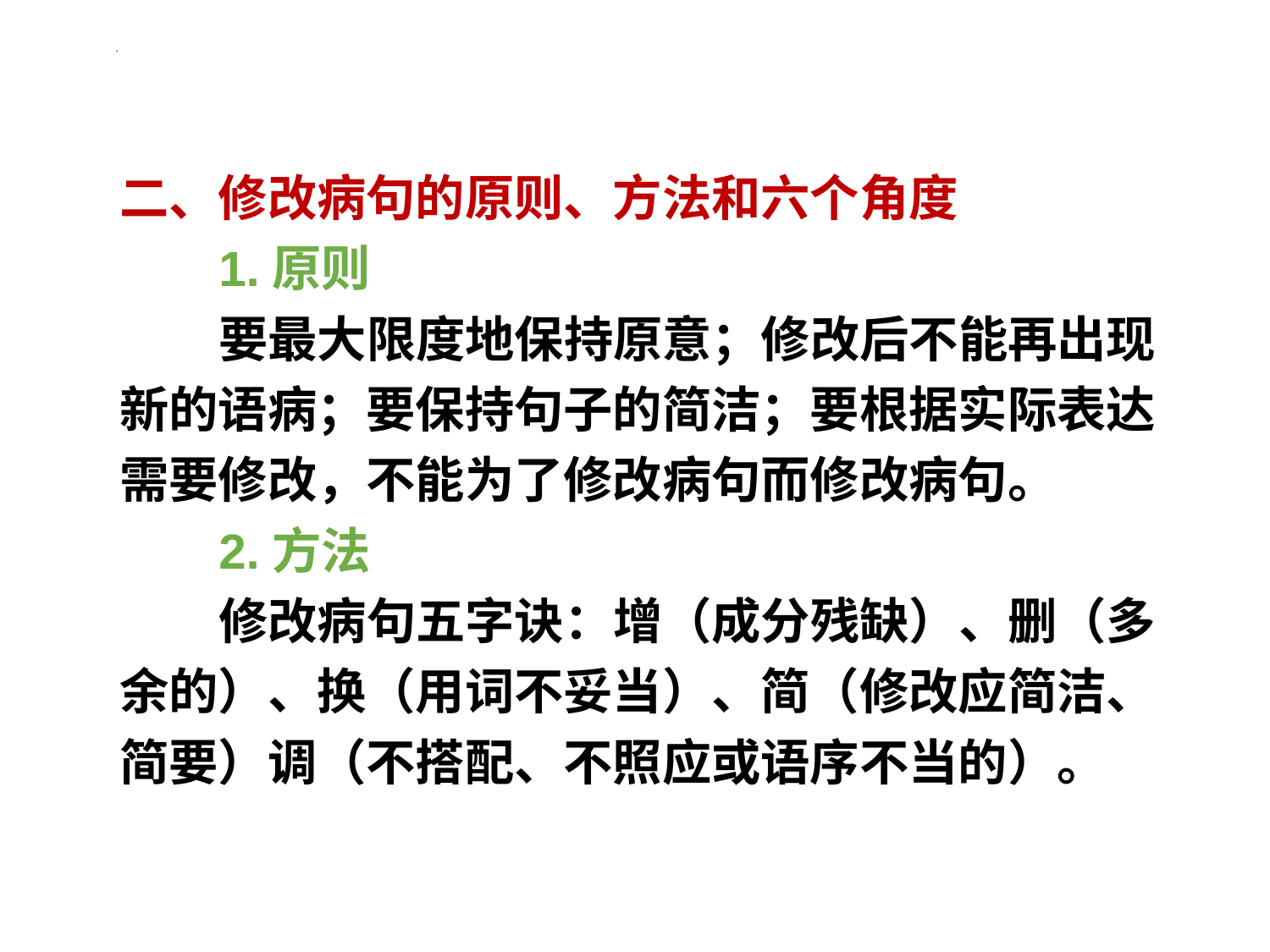

#
二、修改病句的原则、方法和六个角度
1.原则
要最大限度地保持原意；修改后不能再出现新的语病；要保持句子的简洁；要根据实际表达需要修改，不能为了修改病句而修改病句。
2.方法
修改病句五字诀：增（成分残缺）、删（多余的）、换（用词不妥当）、简（修改应简洁、简要）调（不搭配、不照应或语序不当的）。